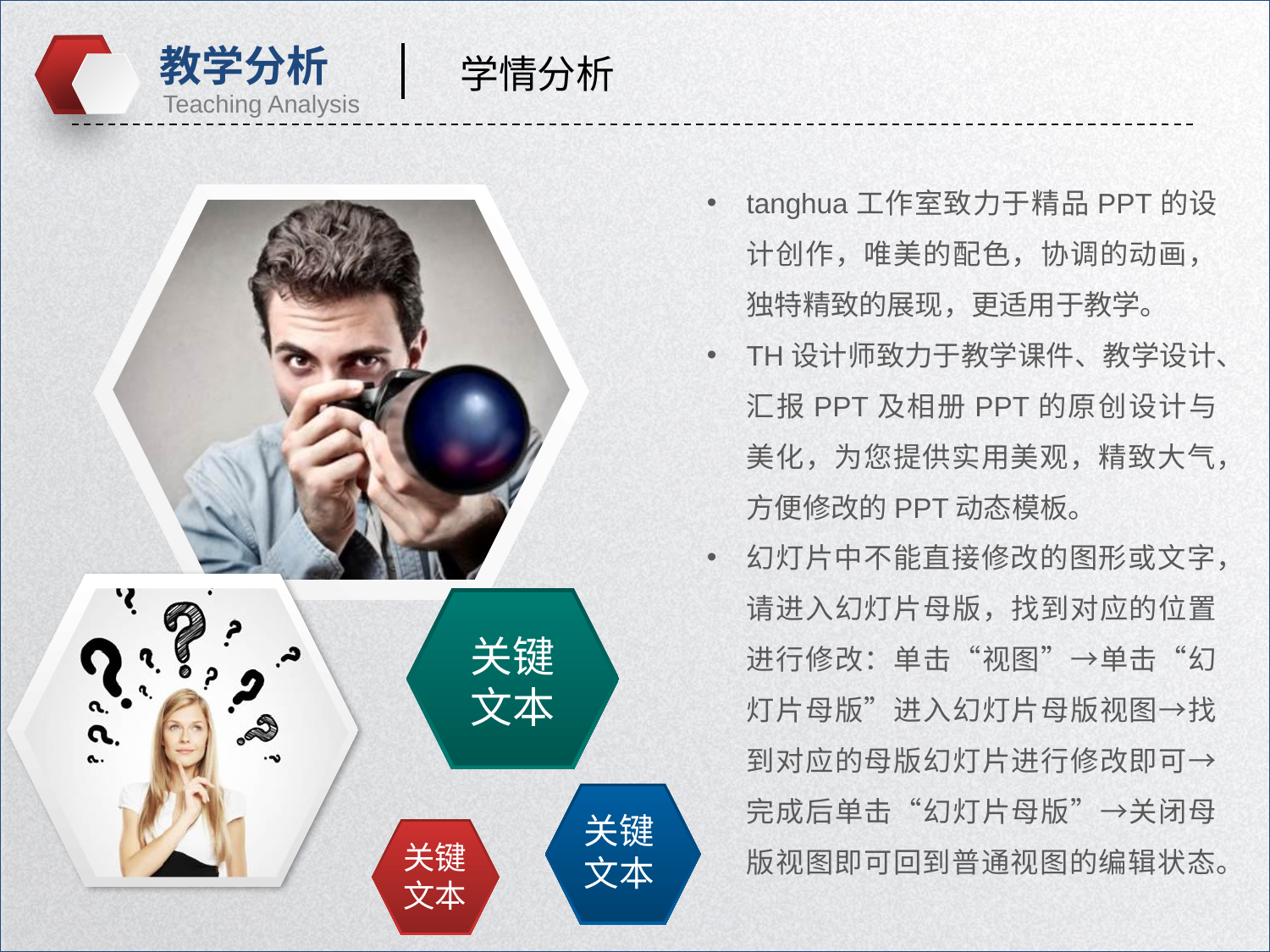

学情分析
tanghua工作室致力于精品PPT的设计创作，唯美的配色，协调的动画，独特精致的展现，更适用于教学。
TH设计师致力于教学课件、教学设计、汇报PPT及相册PPT的原创设计与美化，为您提供实用美观，精致大气，方便修改的PPT动态模板。
幻灯片中不能直接修改的图形或文字，请进入幻灯片母版，找到对应的位置进行修改：单击“视图”→单击“幻灯片母版”进入幻灯片母版视图→找到对应的母版幻灯片进行修改即可→完成后单击“幻灯片母版”→关闭母版视图即可回到普通视图的编辑状态。

关键
文本

关键
文本

关键
文本